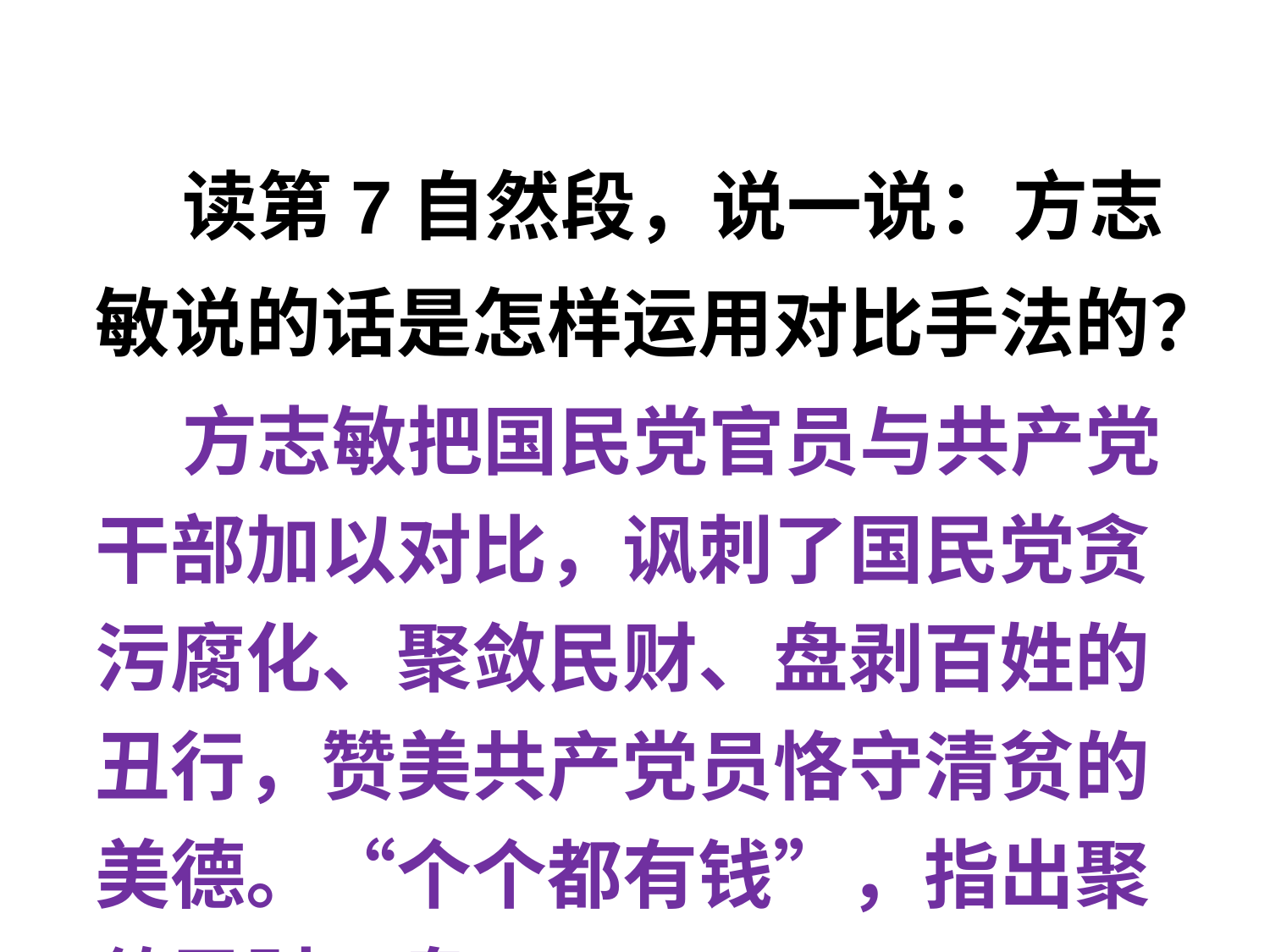

读第7自然段，说一说：方志敏说的话是怎样运用对比手法的？
    方志敏把国民党官员与共产党干部加以对比，讽刺了国民党贪污腐化、聚敛民财、盘剥百姓的丑行，赞美共产党员恪守清贫的美德。“个个都有钱”，指出聚敛民财、盘